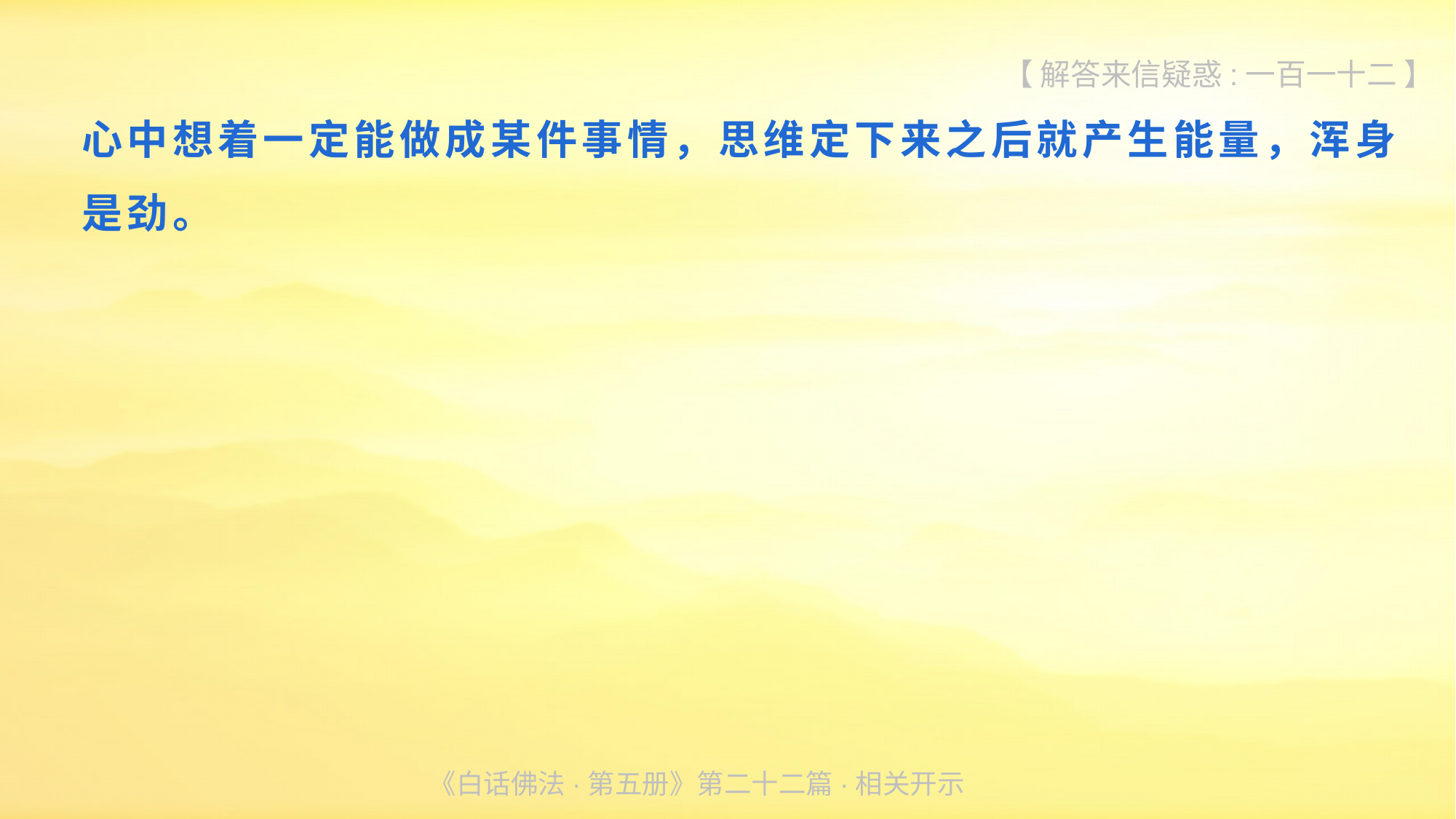

【 解答来信疑惑:一百一十二 】
心中想着一定能做成某件事情，思维定下来之后就产生能量，浑身是劲。

《白话佛法·第五册》第二十二篇·相关开示